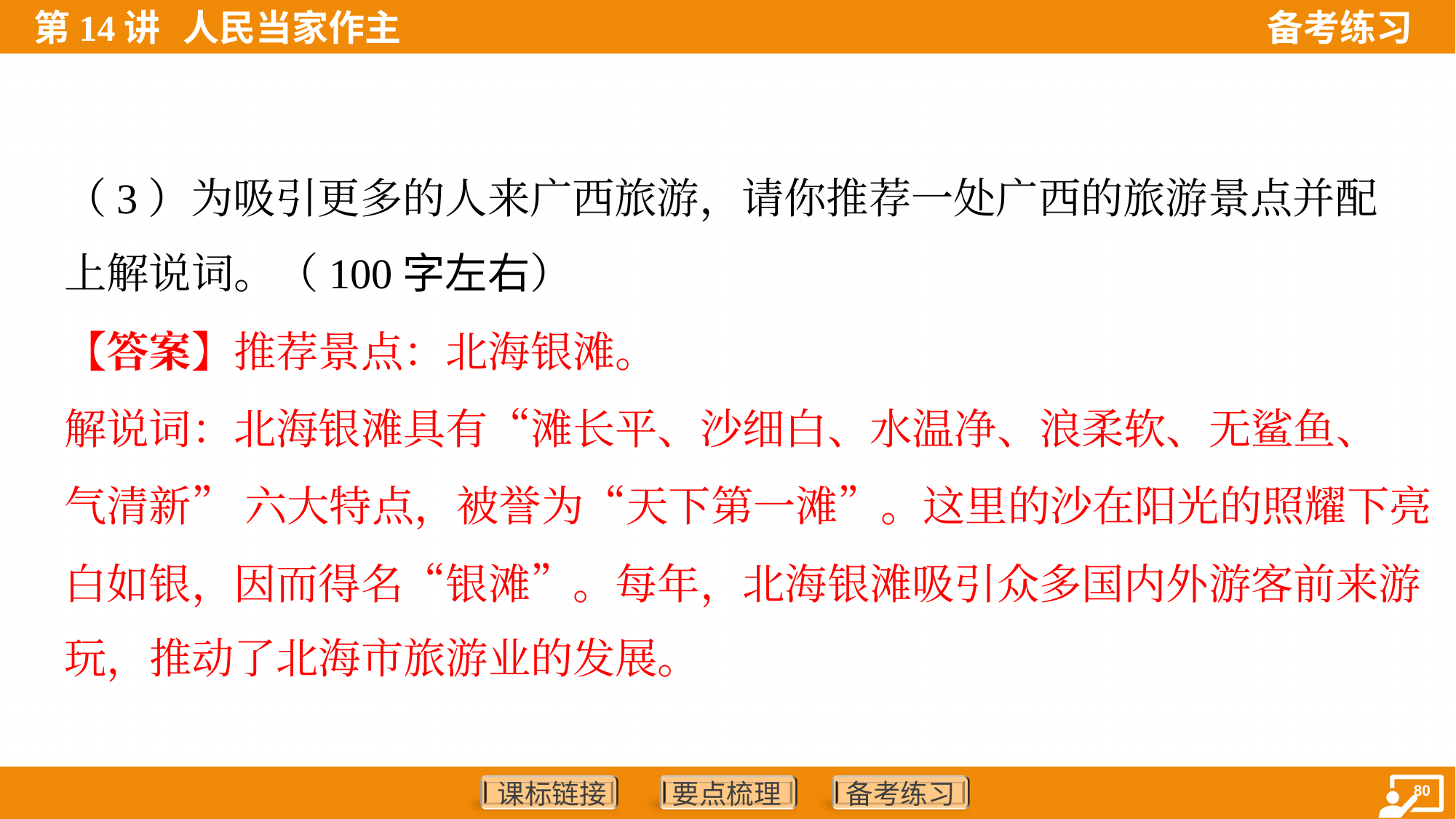

（3）为吸引更多的人来广西旅游，请你推荐一处广西的旅游景点并配
上解说词。（100字左右）
【答案】推荐景点：北海银滩。
解说词：北海银滩具有“滩长平、沙细白、水温净、浪柔软、无鲨鱼、
气清新” 六大特点，被誉为“天下第一滩”。这里的沙在阳光的照耀下亮
白如银，因而得名“银滩”。每年，北海银滩吸引众多国内外游客前来游
玩，推动了北海市旅游业的发展。